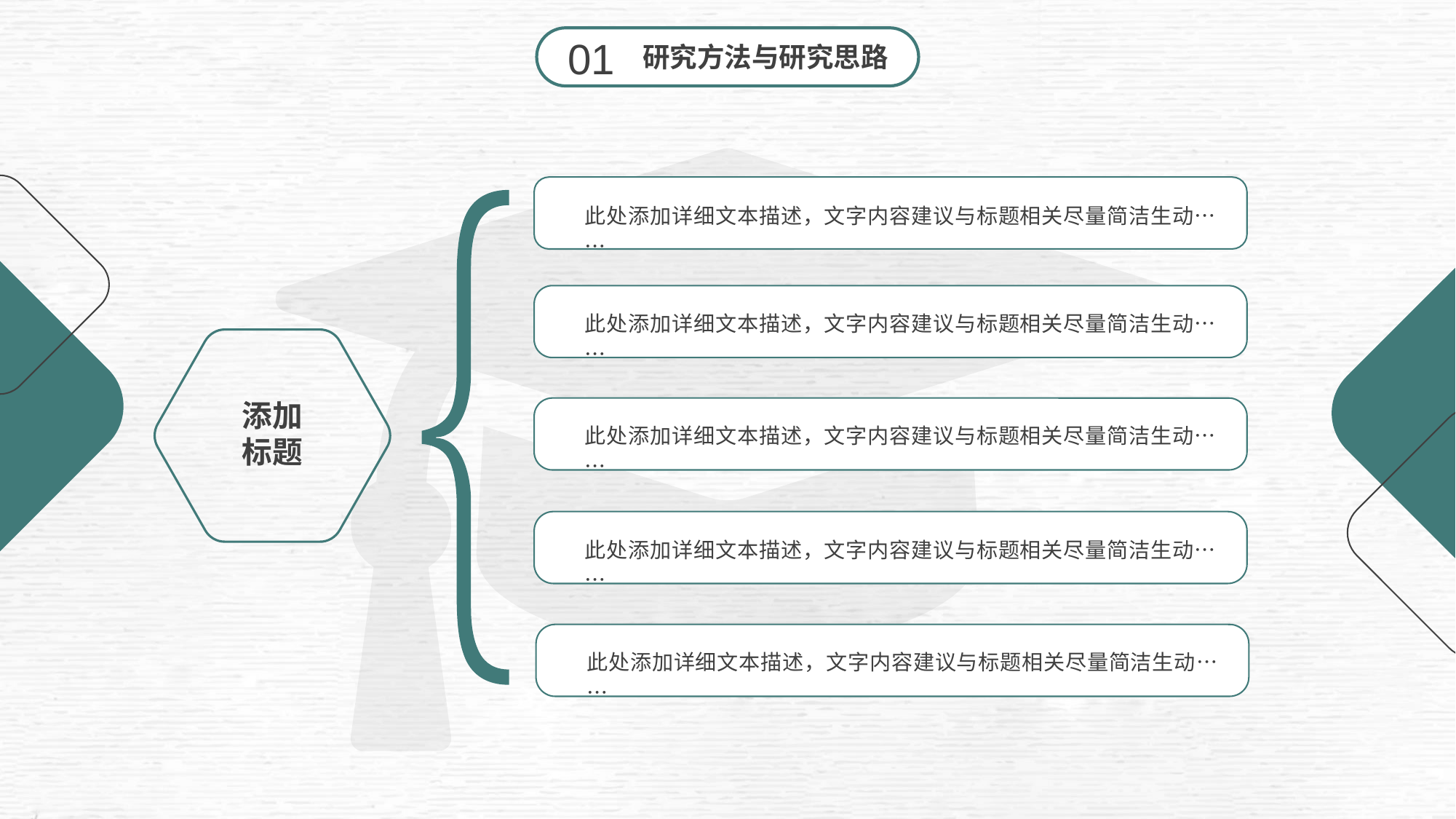

01

研究方法与研究思路
My University

此处添加详细文本描述，文字内容建议与标题相关尽量简洁生动……

此处添加详细文本描述，文字内容建议与标题相关尽量简洁生动……

添加
标题

此处添加详细文本描述，文字内容建议与标题相关尽量简洁生动……

此处添加详细文本描述，文字内容建议与标题相关尽量简洁生动……

此处添加详细文本描述，文字内容建议与标题相关尽量简洁生动……